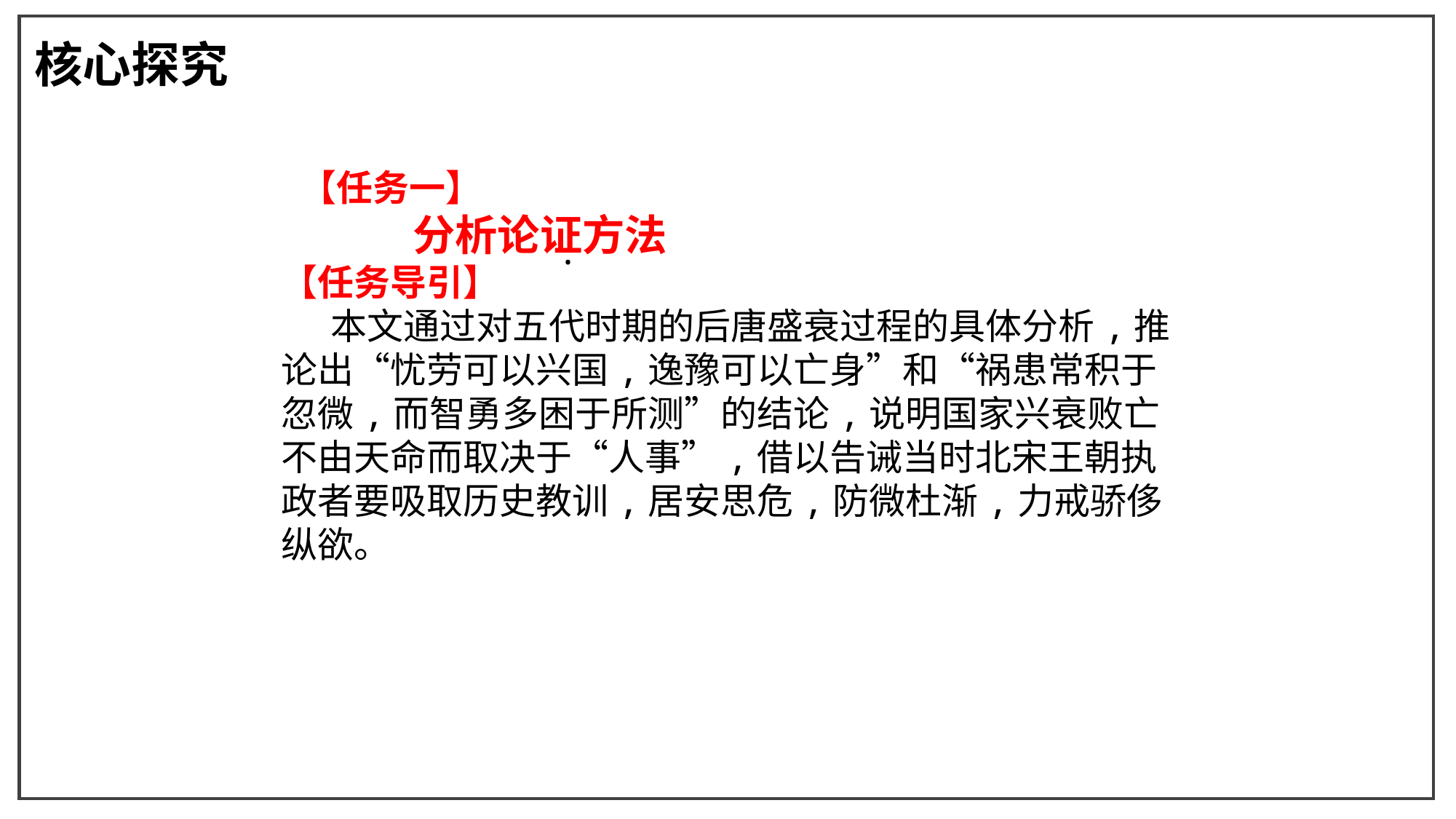

核心探究

.
 【任务一】
               分析论证方法
【任务导引】
     本文通过对五代时期的后唐盛衰过程的具体分析,推论出“忧劳可以兴国,逸豫可以亡身”和“祸患常积于忽微,而智勇多困于所测”的结论,说明国家兴衰败亡不由天命而取决于“人事”,借以告诫当时北宋王朝执政者要吸取历史教训,居安思危,防微杜渐,力戒骄侈纵欲。